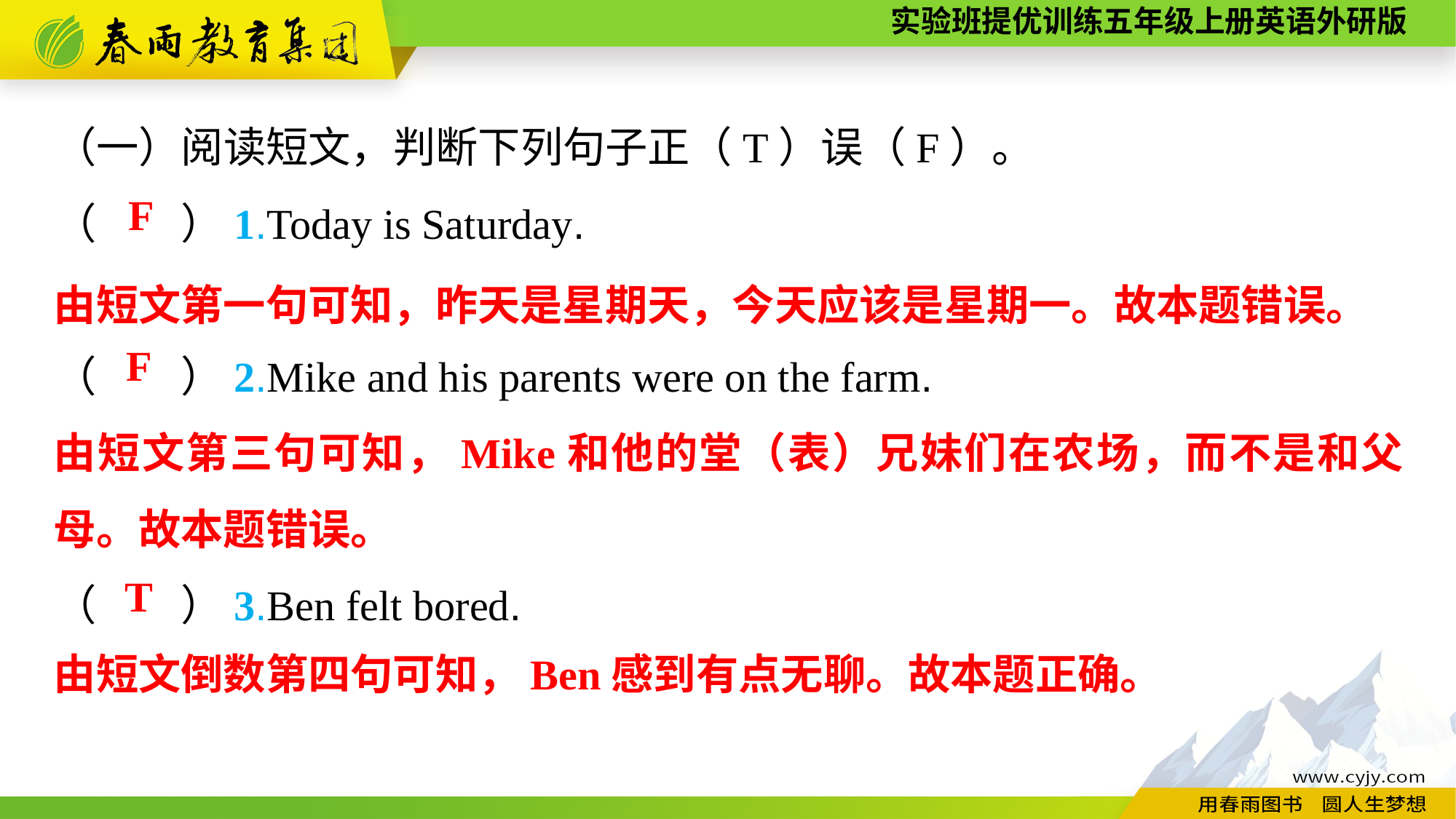

（一）阅读短文，判断下列句子正（T）误（F）。
（　　）1.Today is Saturday.

（　　）2.Mike and his parents were on the farm.

（　　）3.Ben felt bored.
F
由短文第一句可知，昨天是星期天，今天应该是星期一。故本题错误。
F
由短文第三句可知，Mike和他的堂（表）兄妹们在农场，而不是和父母。故本题错误。
T
由短文倒数第四句可知，Ben感到有点无聊。故本题正确。